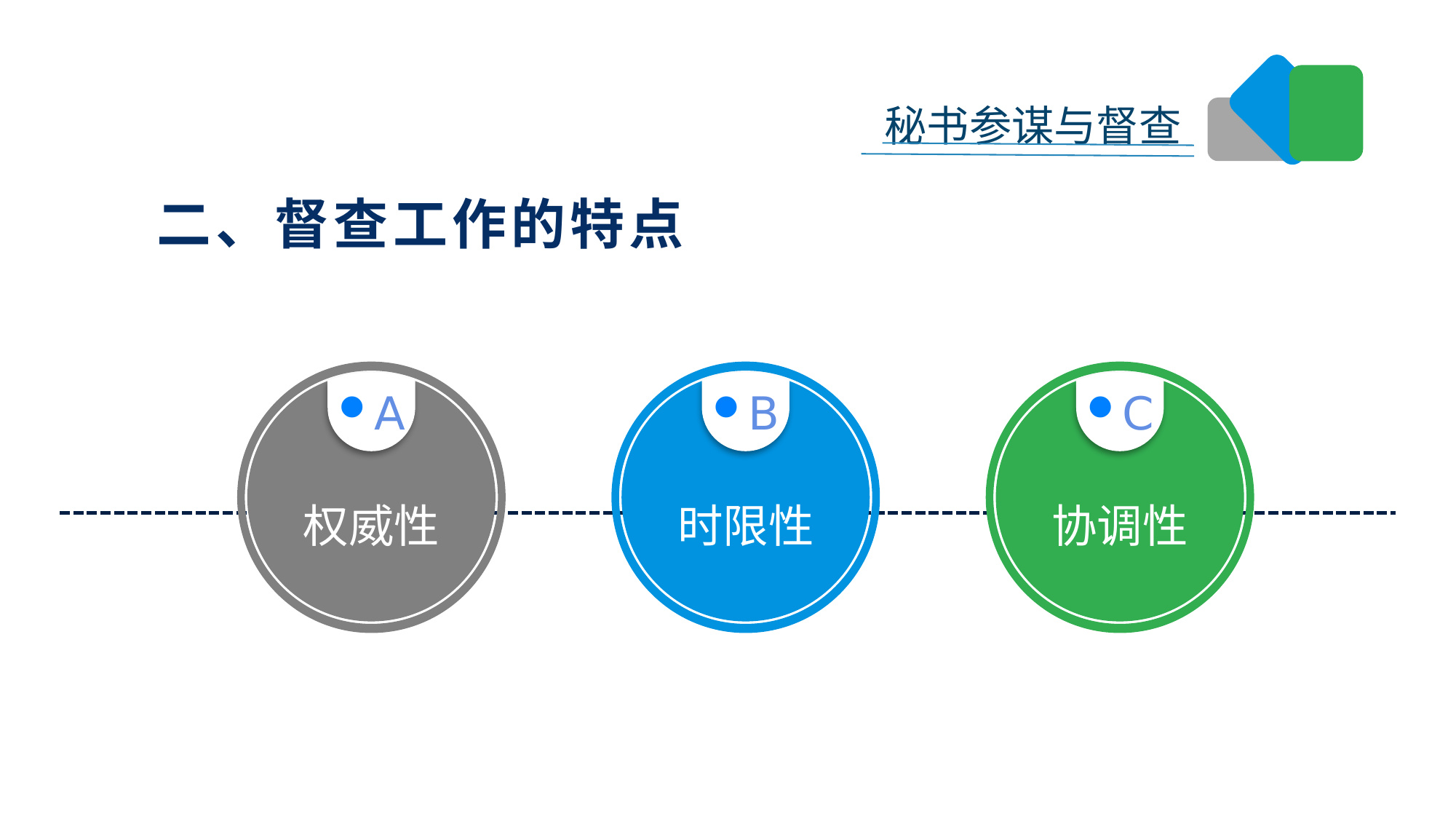

二、督查工作的特点
权威性
A
时限性
B
协调性
C